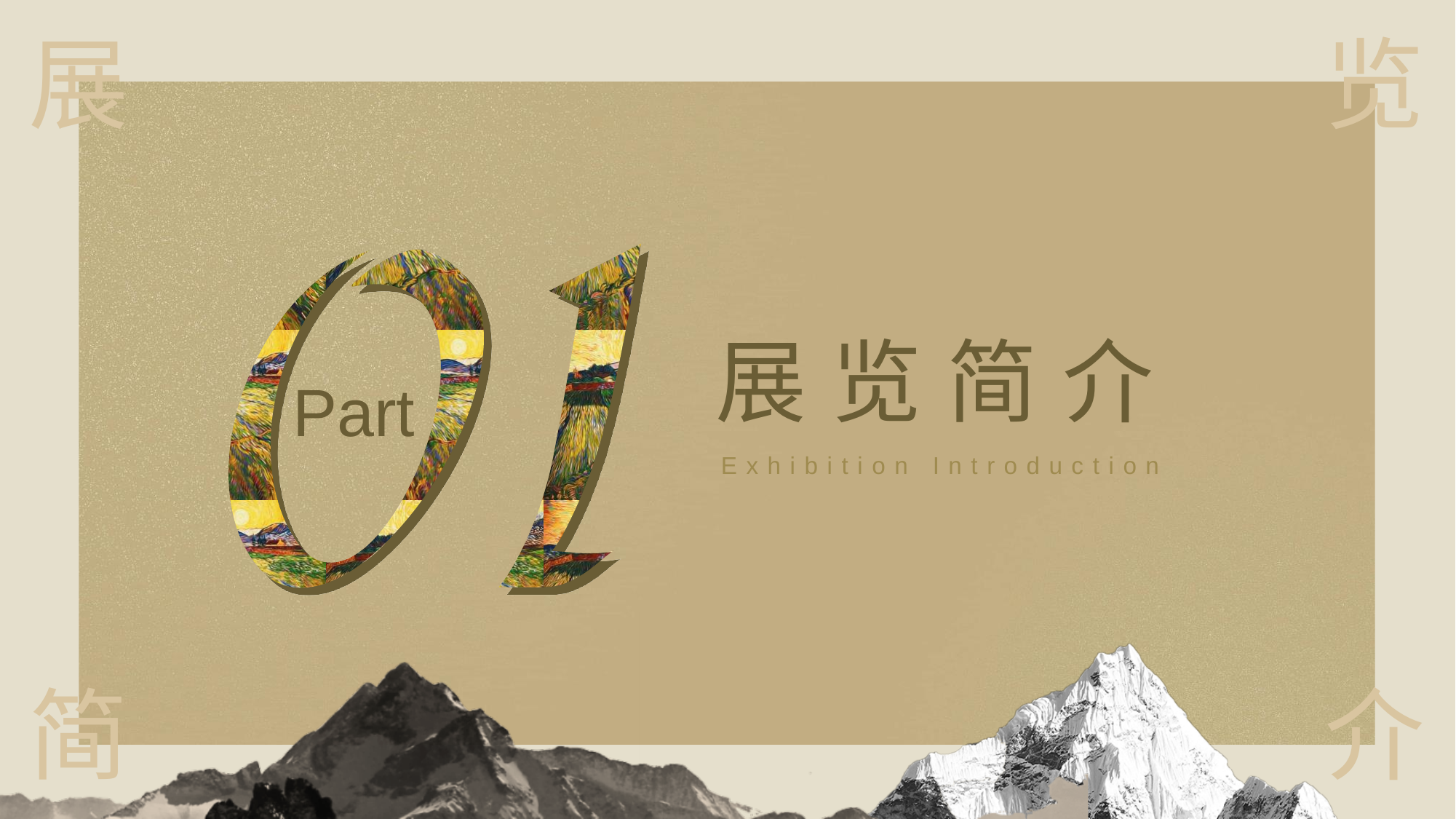

展
览

展
览
简
介
Part
Exhibition Introduction
简
介